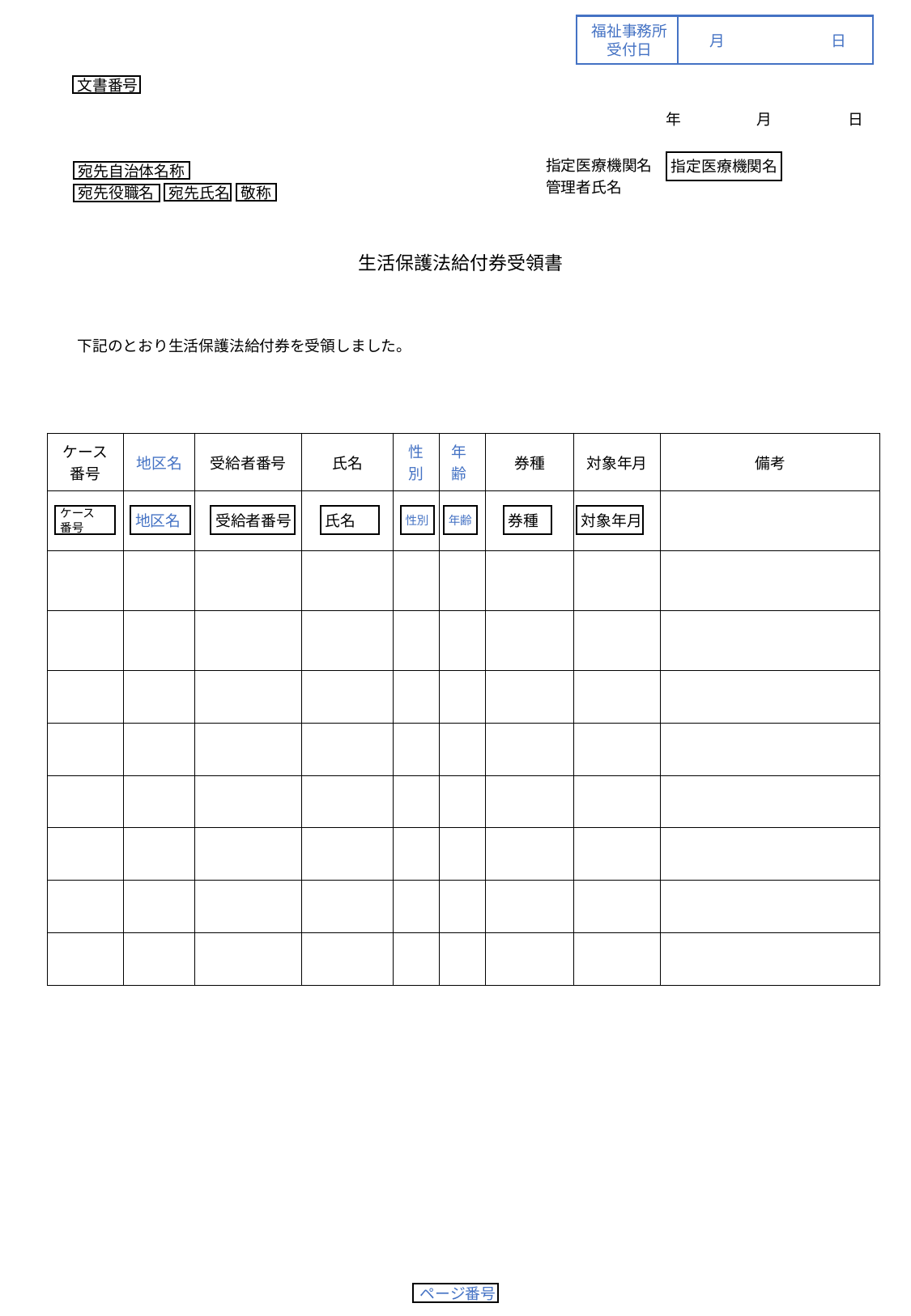

福祉事務所
受付日
月	日
文書番号
年　　　　　月　　　　　日
指定医療機関名
指定医療機関名
宛先自治体名称
敬称
宛先氏名
宛先役職名
管理者氏名
生活保護法給付券受領書
下記のとおり生活保護法給付券を受領しました。
| ケース番号 | 地区名 | 受給者番号 | 氏名 | 性別 | 年齢 | 券種 | 対象年月 | 備考 |
| --- | --- | --- | --- | --- | --- | --- | --- | --- |
|  |  |  |  |  |  |  |  |  |
|  |  |  |  |  |  |  |  |  |
|  |  |  |  |  |  |  |  |  |
|  |  |  |  |  |  |  |  |  |
|  |  |  |  |  |  |  |  |  |
|  |  |  |  |  |  |  |  |  |
|  |  |  |  |  |  |  |  |  |
|  |  |  |  |  |  |  |  |  |
|  |  |  |  |  |  |  |  |  |
ケース
番号
地区名
受給者番号
氏名
性別
年齢
券種
対象年月
ページ番号